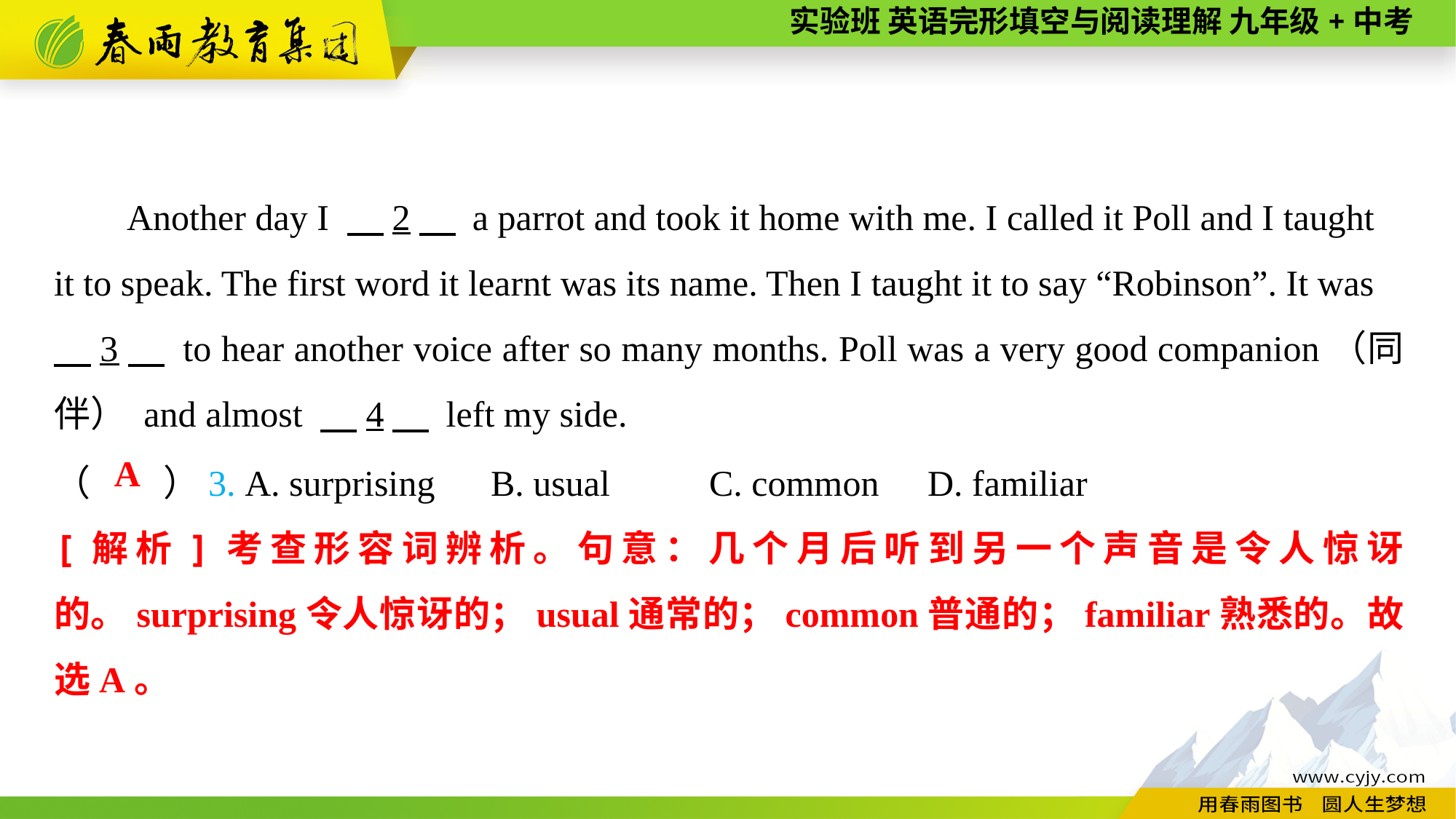

Another day I 　2　 a parrot and took it home with me. I called it Poll and I taught it to speak. The first word it learnt was its name. Then I taught it to say “Robinson”. It was
　3　 to hear another voice after so many months. Poll was a very good companion（同伴） and almost 　4　 left my side.
（　　）3. A. surprising	B. usual	C. common	D. familiar
A
[解析]考查形容词辨析。句意：几个月后听到另一个声音是令人惊讶的。surprising令人惊讶的；usual通常的；common普通的；familiar熟悉的。故选A。